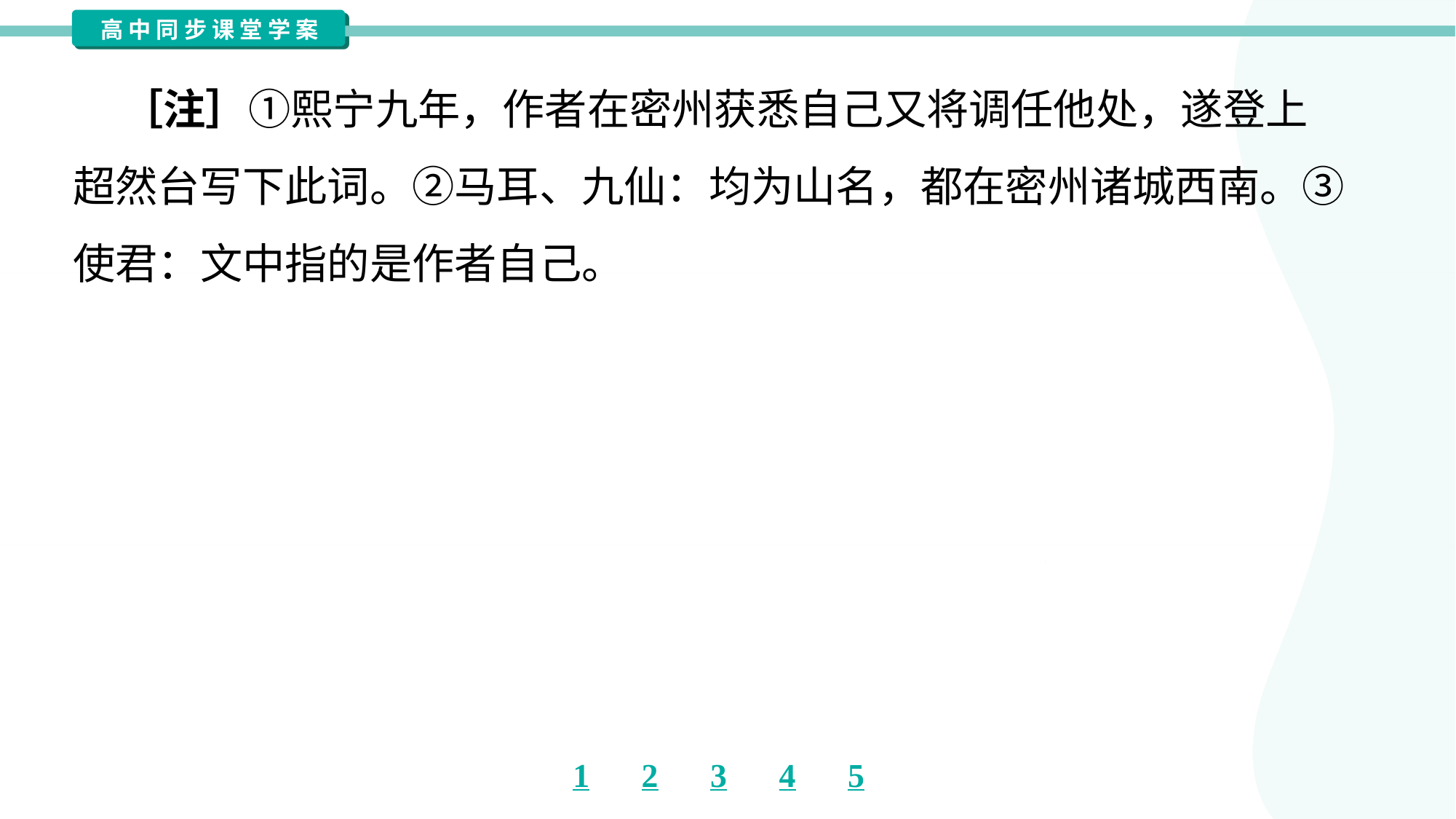

［注］①熙宁九年，作者在密州获悉自己又将调任他处，遂登上
超然台写下此词。②马耳、九仙：均为山名，都在密州诸城西南。③
使君：文中指的是作者自己。